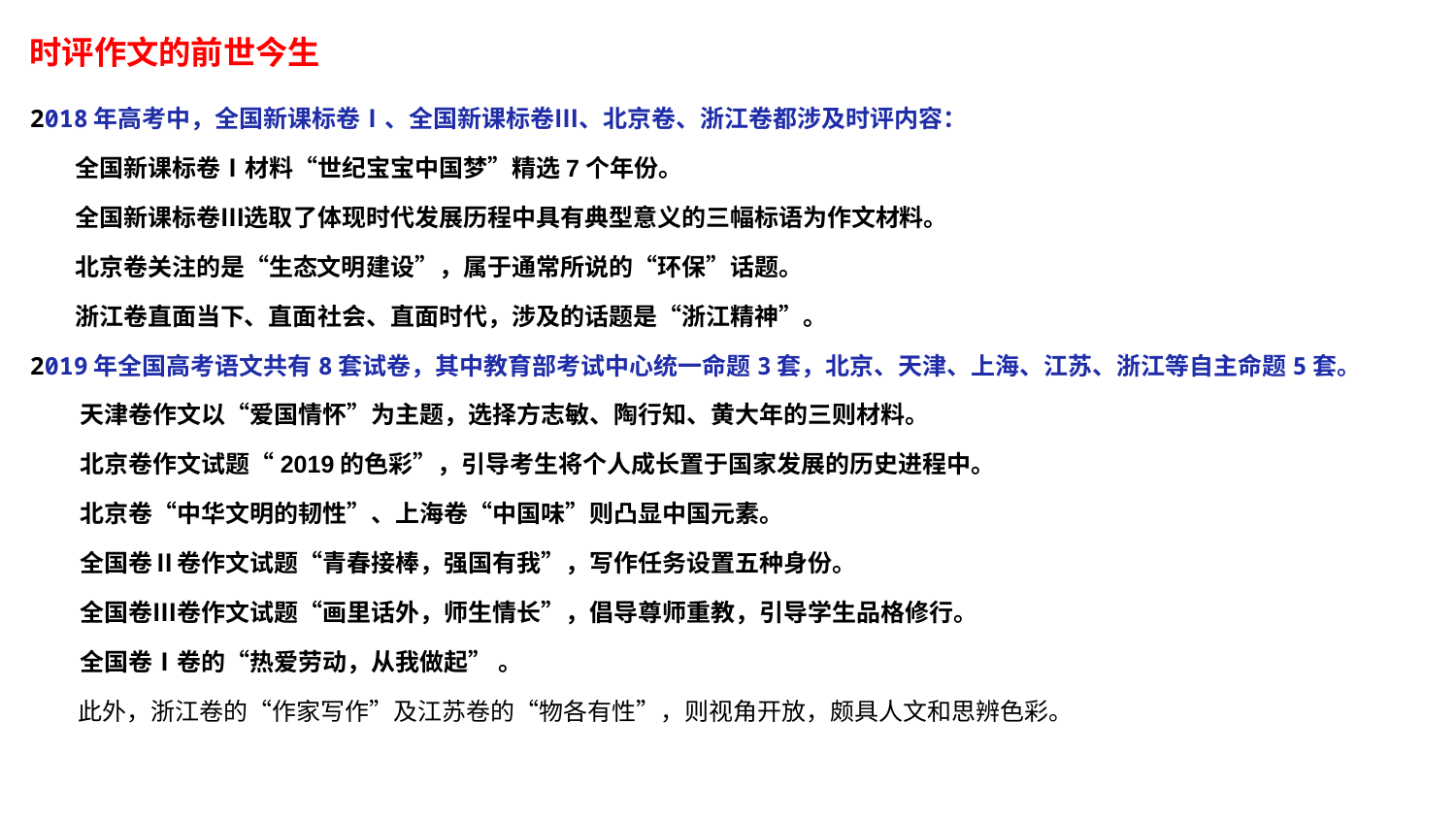

时评作文的前世今生
2018年高考中，全国新课标卷Ⅰ、全国新课标卷Ⅲ、北京卷、浙江卷都涉及时评内容：
       全国新课标卷Ⅰ材料“世纪宝宝中国梦”精选7个年份。
       全国新课标卷Ⅲ选取了体现时代发展历程中具有典型意义的三幅标语为作文材料。
       北京卷关注的是“生态文明建设”，属于通常所说的“环保”话题。
       浙江卷直面当下、直面社会、直面时代，涉及的话题是“浙江精神”。
2019年全国高考语文共有8套试卷，其中教育部考试中心统一命题3套，北京、天津、上海、江苏、浙江等自主命题5套。
        天津卷作文以“爱国情怀”为主题，选择方志敏、陶行知、黄大年的三则材料。
        北京卷作文试题“2019的色彩”，引导考生将个人成长置于国家发展的历史进程中。
        北京卷“中华文明的韧性”、上海卷“中国味”则凸显中国元素。
        全国卷Ⅱ卷作文试题“青春接棒，强国有我”，写作任务设置五种身份。
        全国卷Ⅲ卷作文试题“画里话外，师生情长”，倡导尊师重教，引导学生品格修行。
        全国卷Ⅰ卷的“热爱劳动，从我做起” 。
        此外，浙江卷的“作家写作”及江苏卷的“物各有性”，则视角开放，颇具人文和思辨色彩。